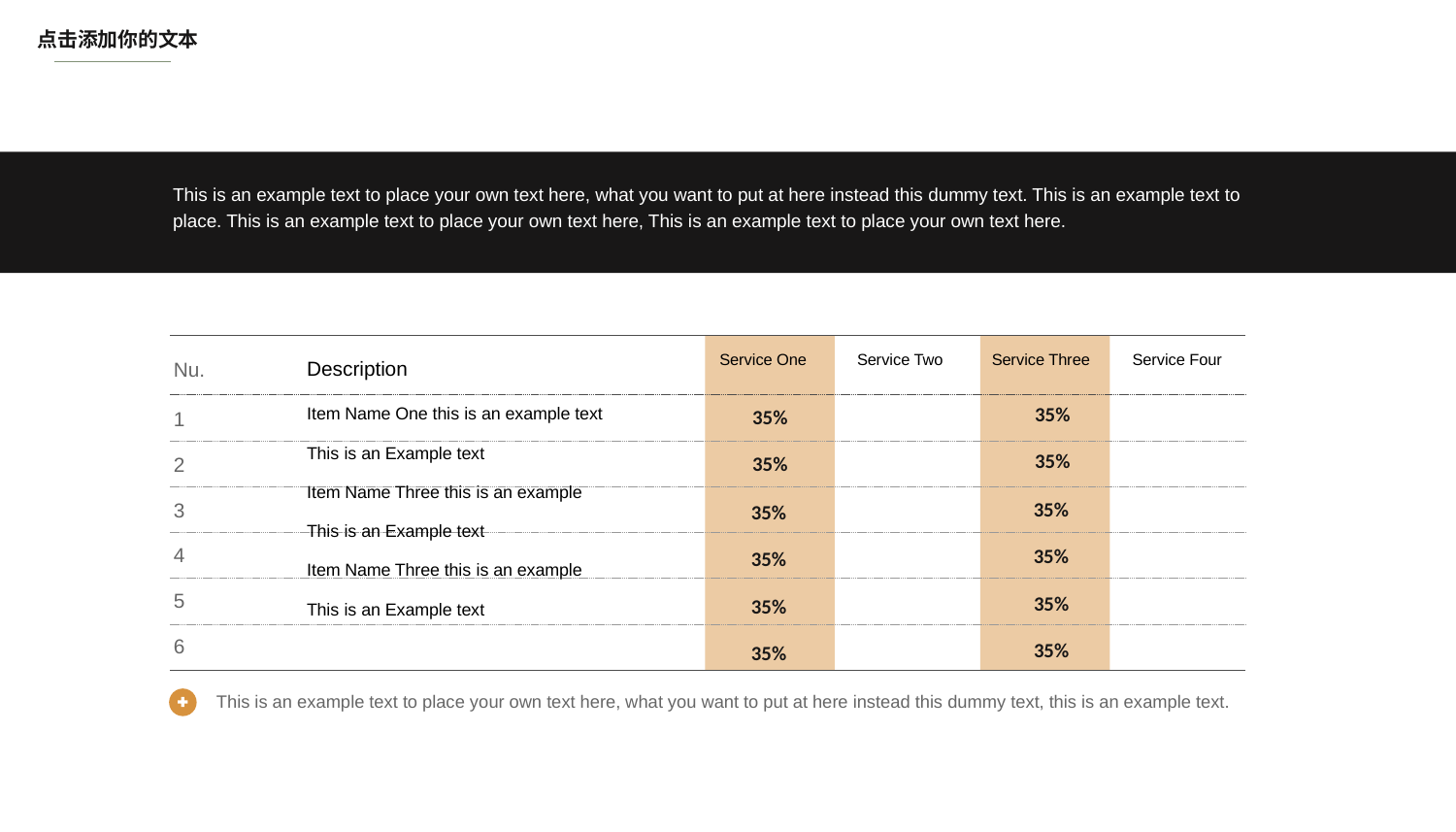

点击添加你的文本

This is an example text to place your own text here, what you want to put at here instead this dummy text. This is an example text to place. This is an example text to place your own text here, This is an example text to place your own text here.
Nu.
Service One
Service Two
Service Three
Service Four
Description

1
2
3
4
5
6
Item Name One this is an example text
This is an Example text
Item Name Three this is an example
This is an Example text
Item Name Three this is an example
This is an Example text
35%
35%
35%
35%
35%
35%
35%
35%
35%
35%
35%
35%
This is an example text to place your own text here, what you want to put at here instead this dummy text, this is an example text.